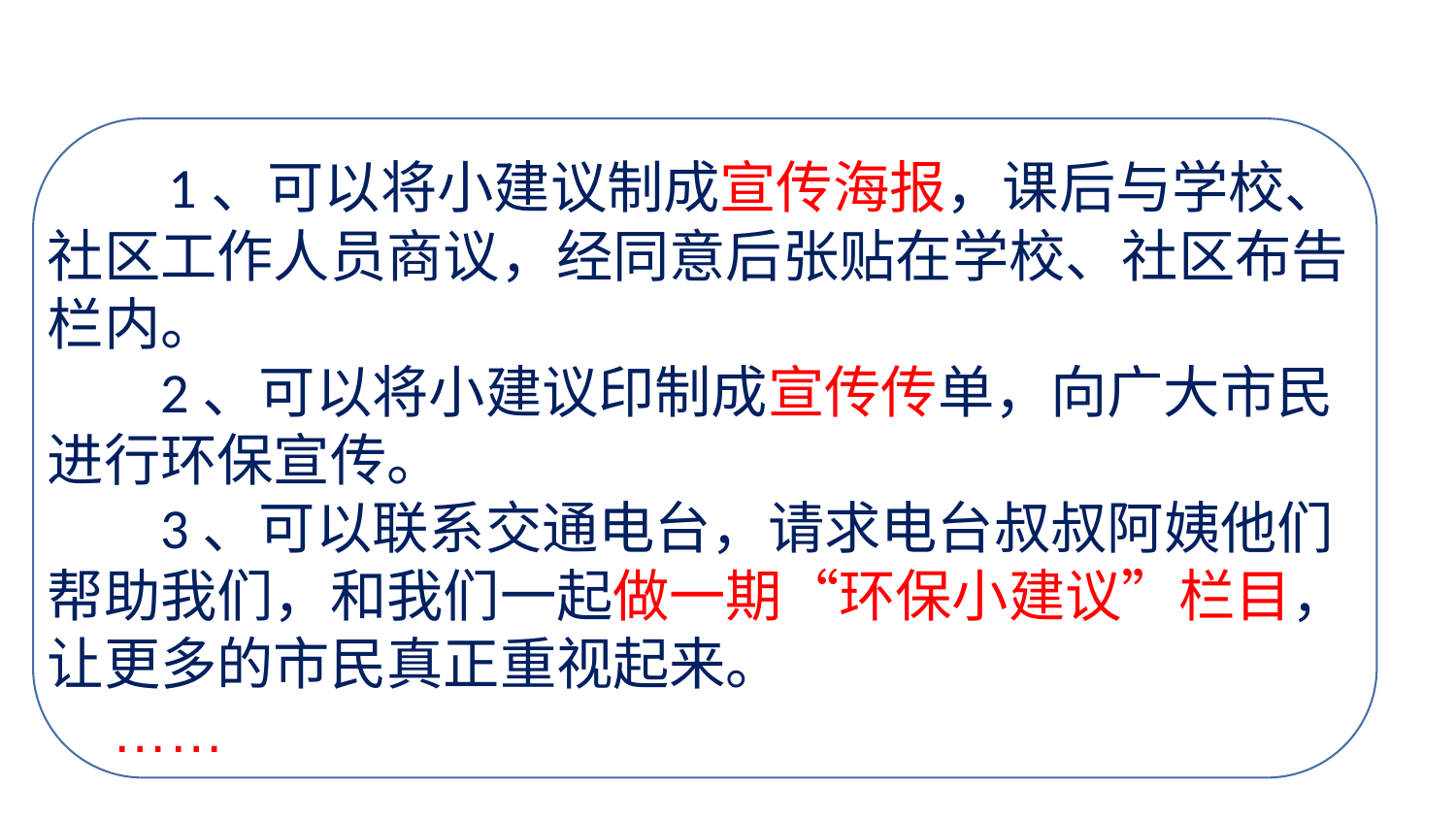

1、可以将小建议制成宣传海报，课后与学校、社区工作人员商议，经同意后张贴在学校、社区布告栏内。
     2、可以将小建议印制成宣传传单，向广大市民进行环保宣传。
     3、可以联系交通电台，请求电台叔叔阿姨他们帮助我们，和我们一起做一期“环保小建议”栏目，让更多的市民真正重视起来。
 ……